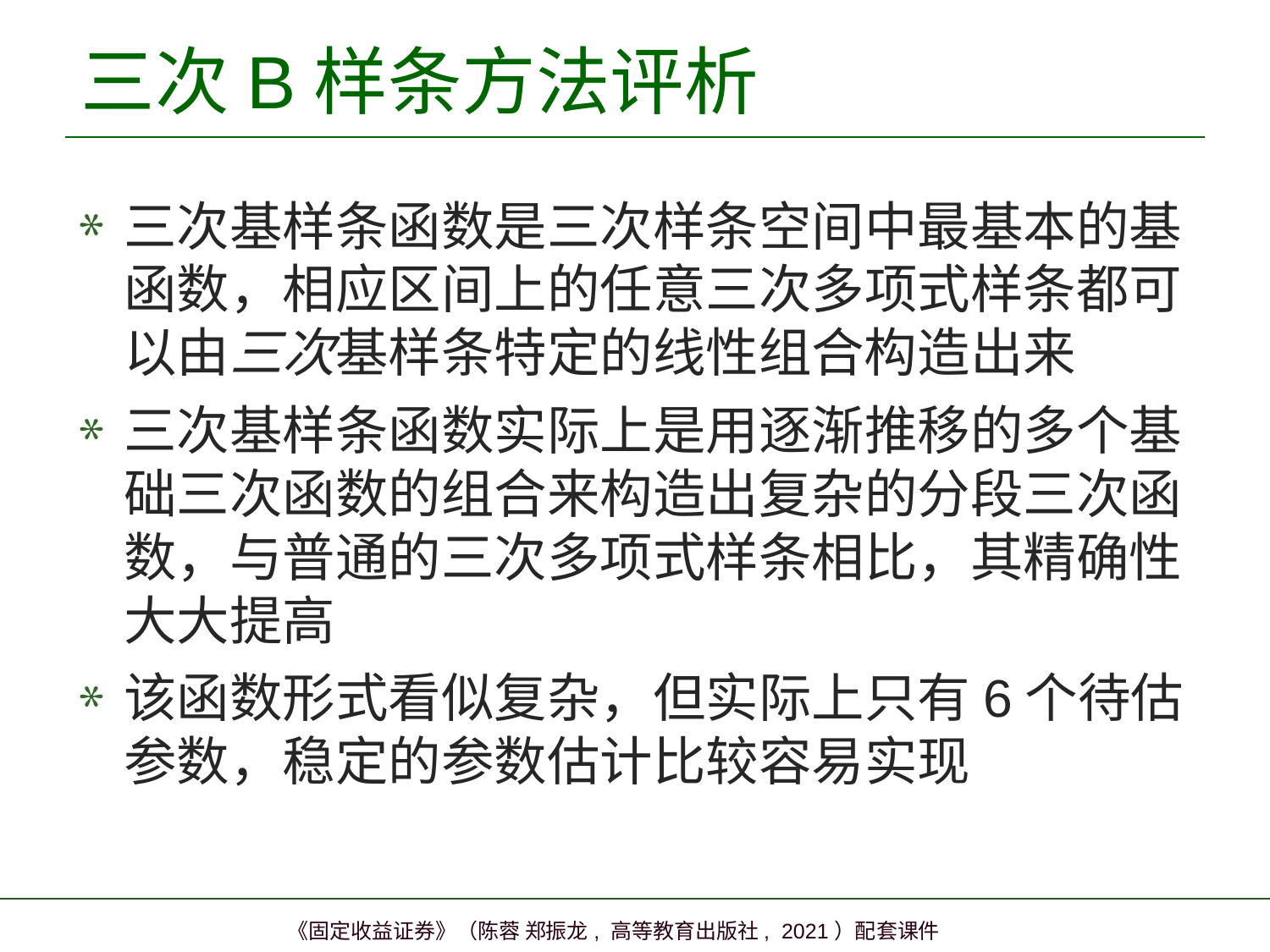

# 三次B样条方法评析
三次基样条函数是三次样条空间中最基本的基函数，相应区间上的任意三次多项式样条都可以由三次基样条特定的线性组合构造出来
三次基样条函数实际上是用逐渐推移的多个基础三次函数的组合来构造出复杂的分段三次函数，与普通的三次多项式样条相比，其精确性大大提高
该函数形式看似复杂，但实际上只有6个待估参数，稳定的参数估计比较容易实现